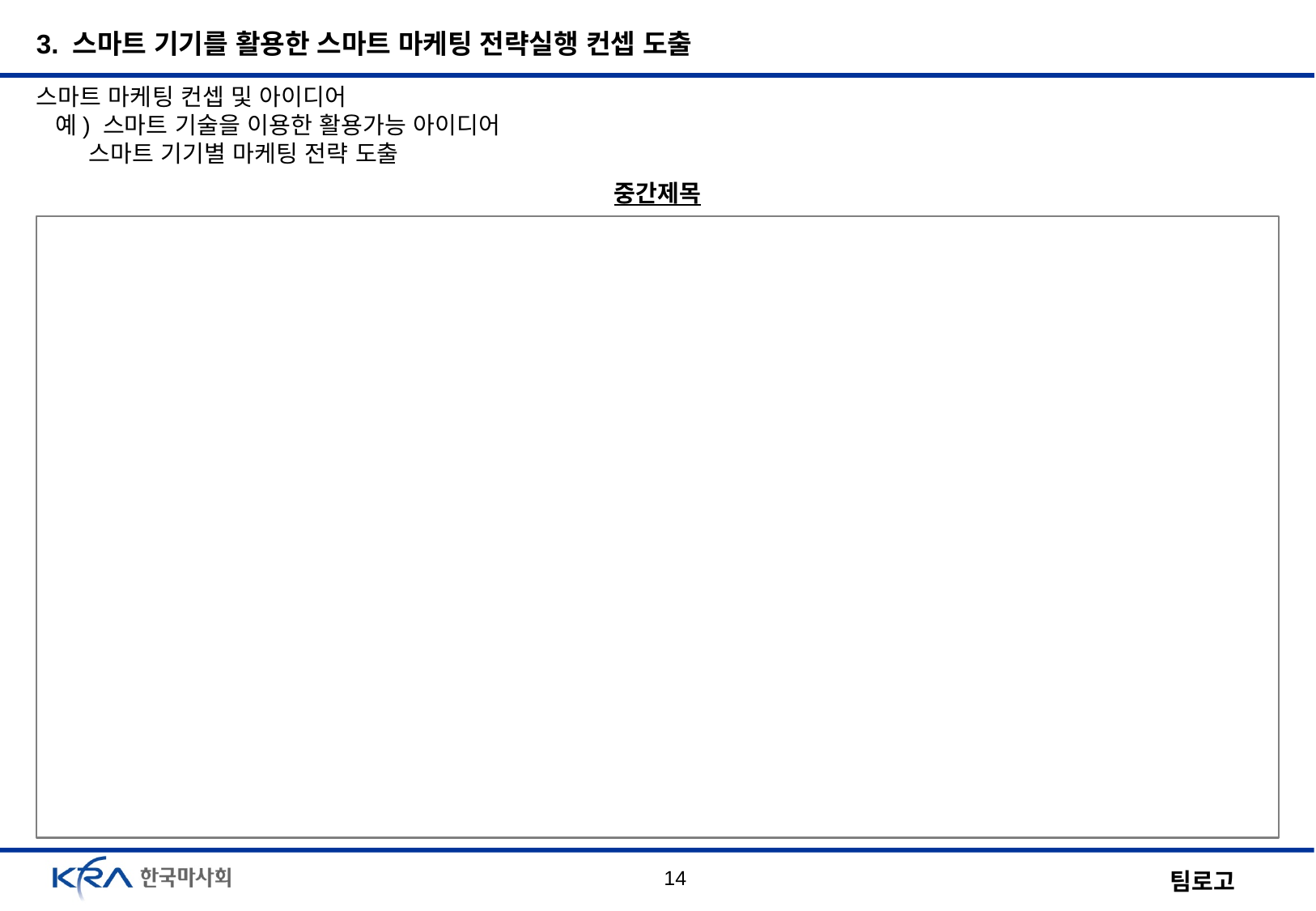

3. 스마트 기기를 활용한 스마트 마케팅 전략실행 컨셉 도출
스마트 마케팅 컨셉 및 아이디어
  예) 스마트 기술을 이용한 활용가능 아이디어
       스마트 기기별 마케팅 전략 도출
중간제목

14